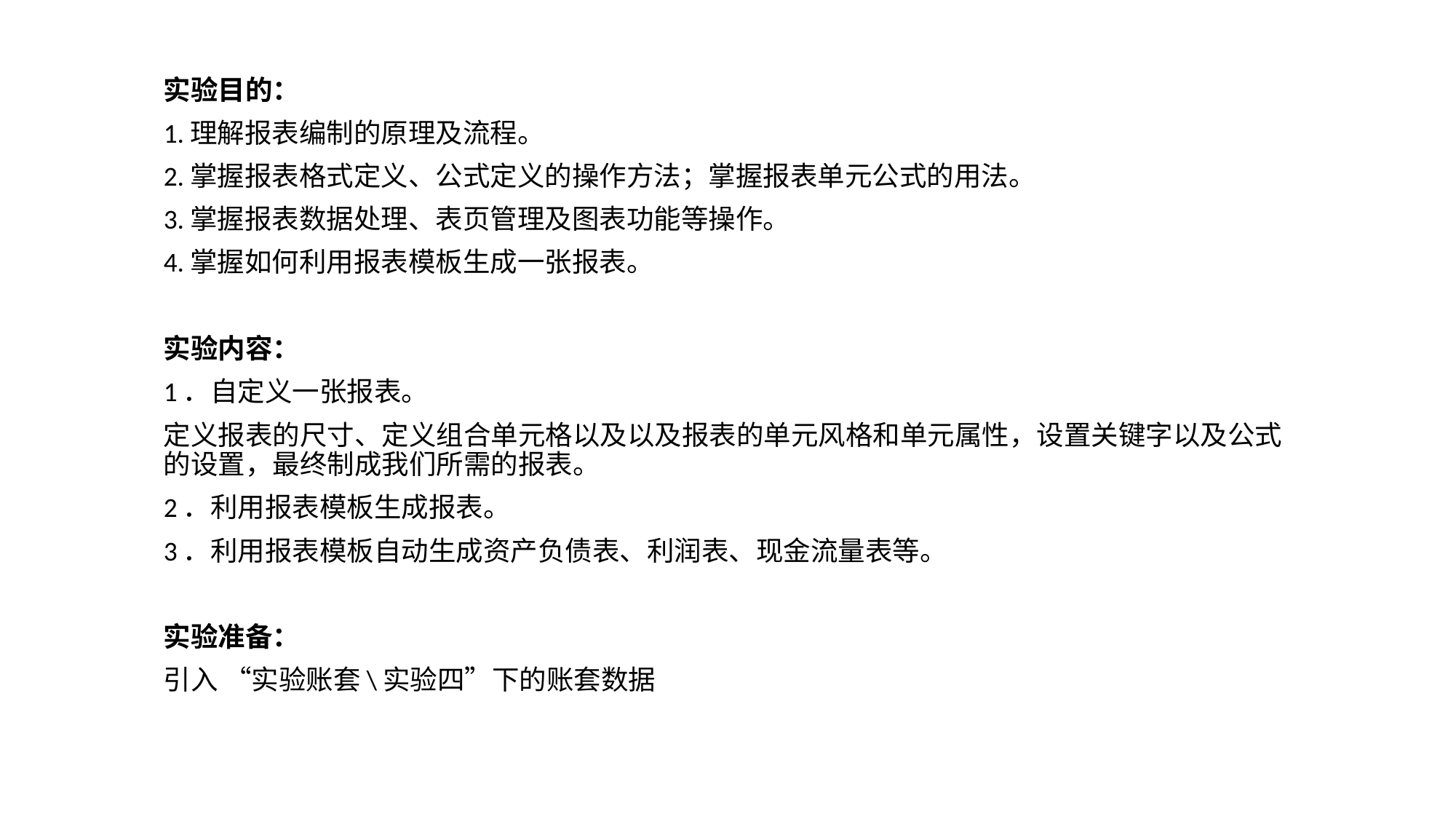

实验目的：
1.理解报表编制的原理及流程。
2.掌握报表格式定义、公式定义的操作方法；掌握报表单元公式的用法。
3.掌握报表数据处理、表页管理及图表功能等操作。
4.掌握如何利用报表模板生成一张报表。

实验内容：
1．自定义一张报表。
定义报表的尺寸、定义组合单元格以及以及报表的单元风格和单元属性，设置关键字以及公式的设置，最终制成我们所需的报表。
2．利用报表模板生成报表。
3．利用报表模板自动生成资产负债表、利润表、现金流量表等。

实验准备：
引入 “实验账套\实验四”下的账套数据